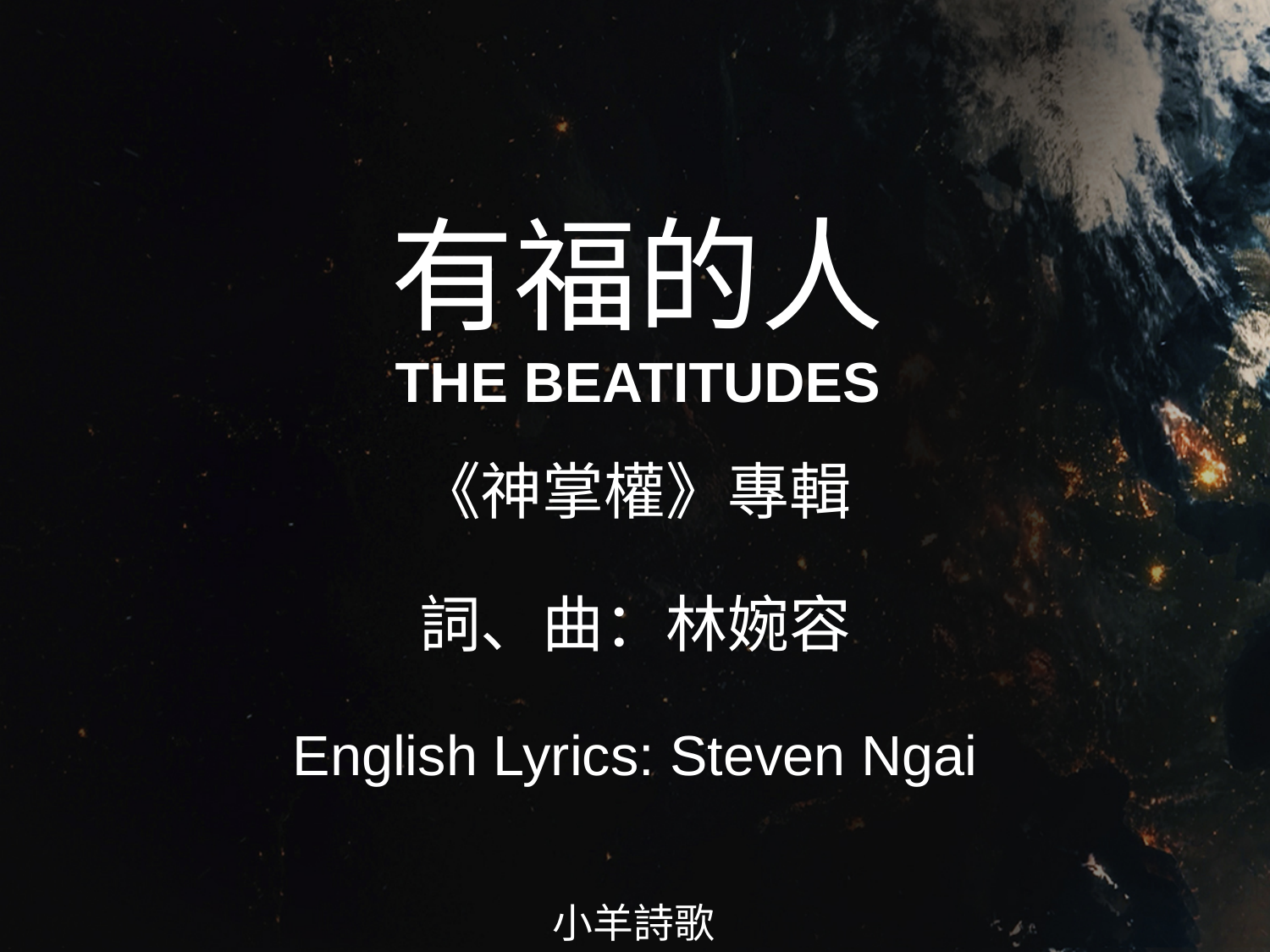

有福的人
THE BEATITUDES

# 《神掌權》專輯 詞、曲：林婉容 English Lyrics: Steven Ngai
小羊詩歌